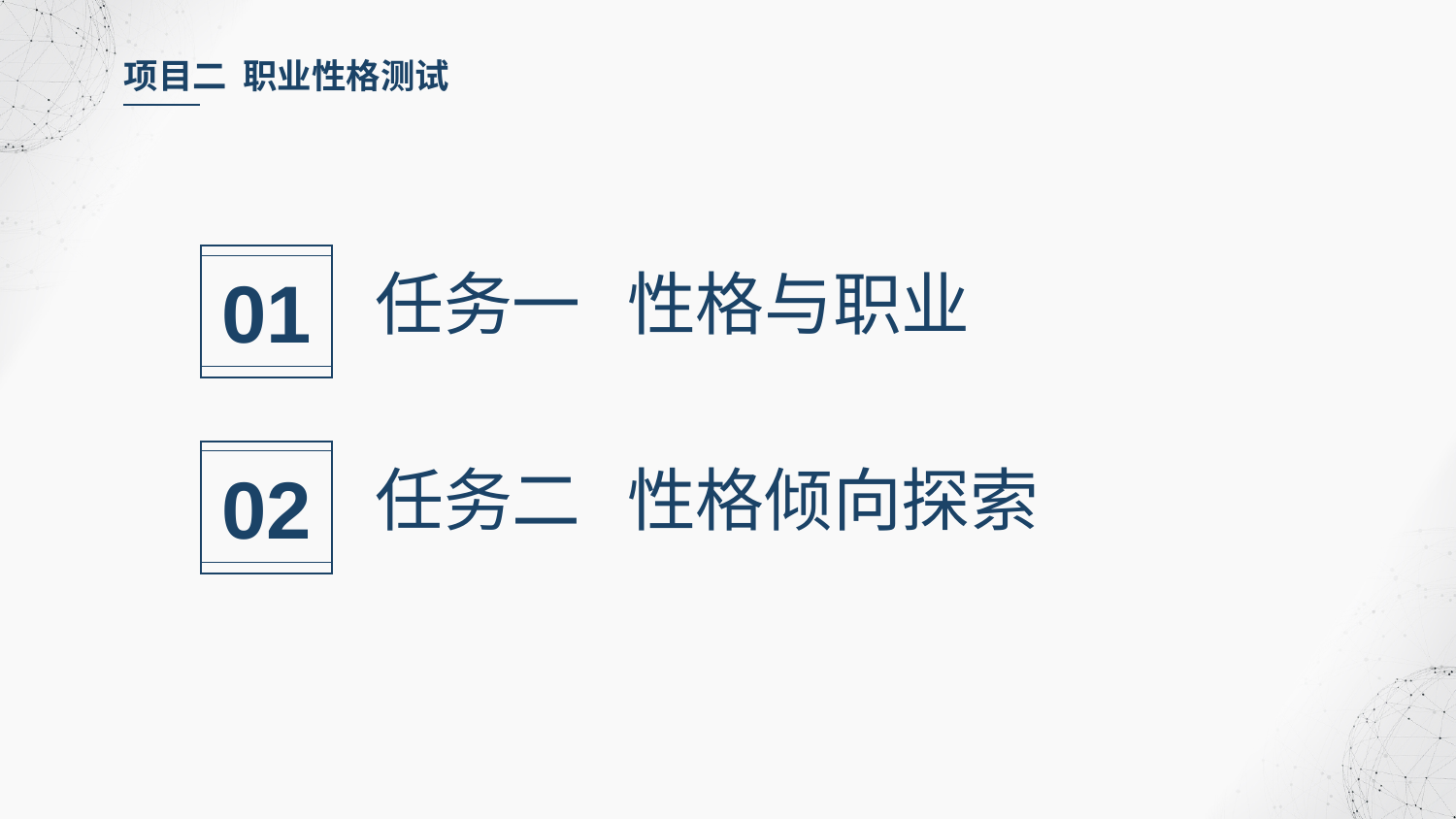

项目二  职业性格测试

01
任务一   性格与职业

02
任务二   性格倾向探索